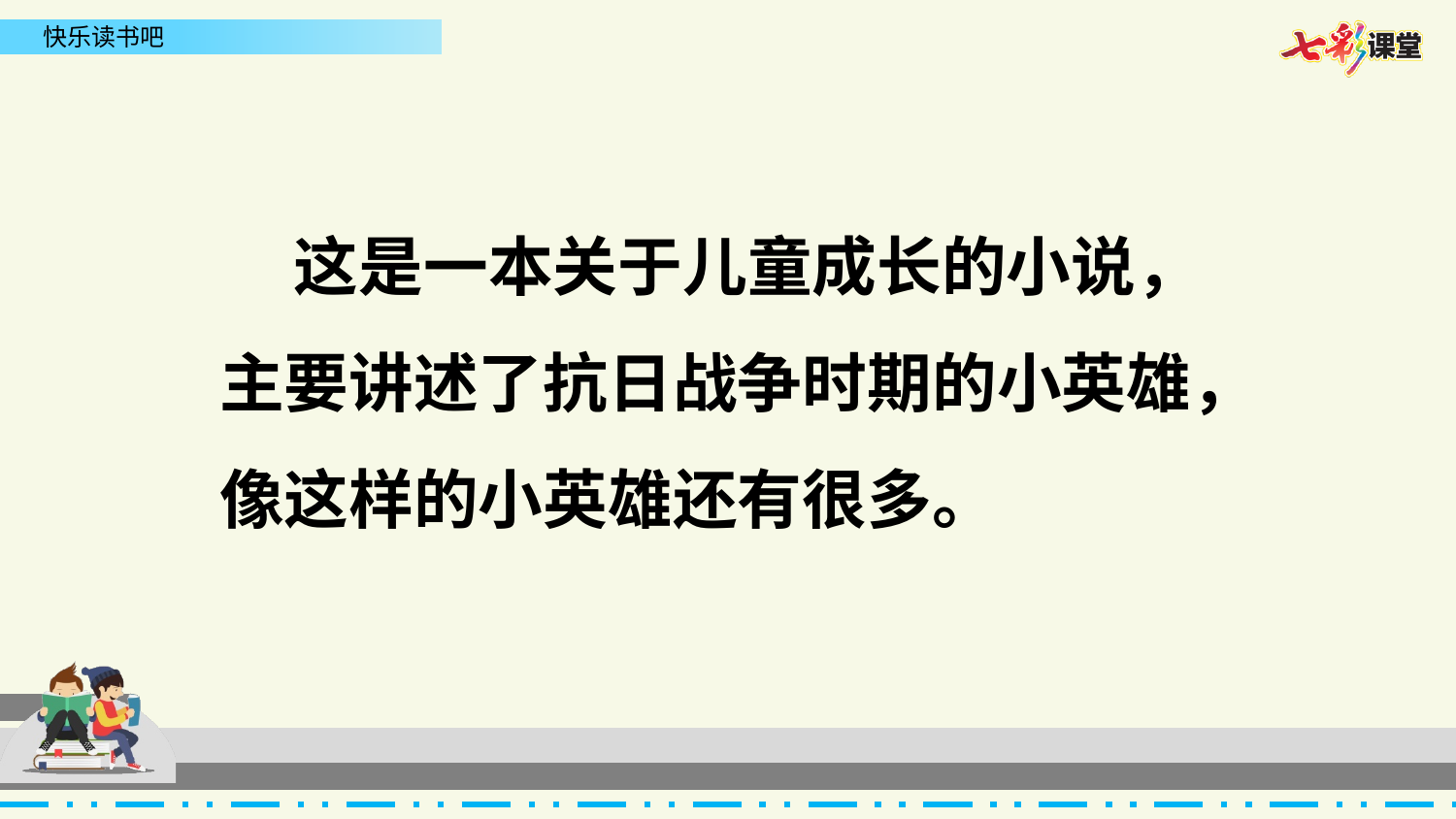

这是一本关于儿童成长的小说，主要讲述了抗日战争时期的小英雄，像这样的小英雄还有很多。